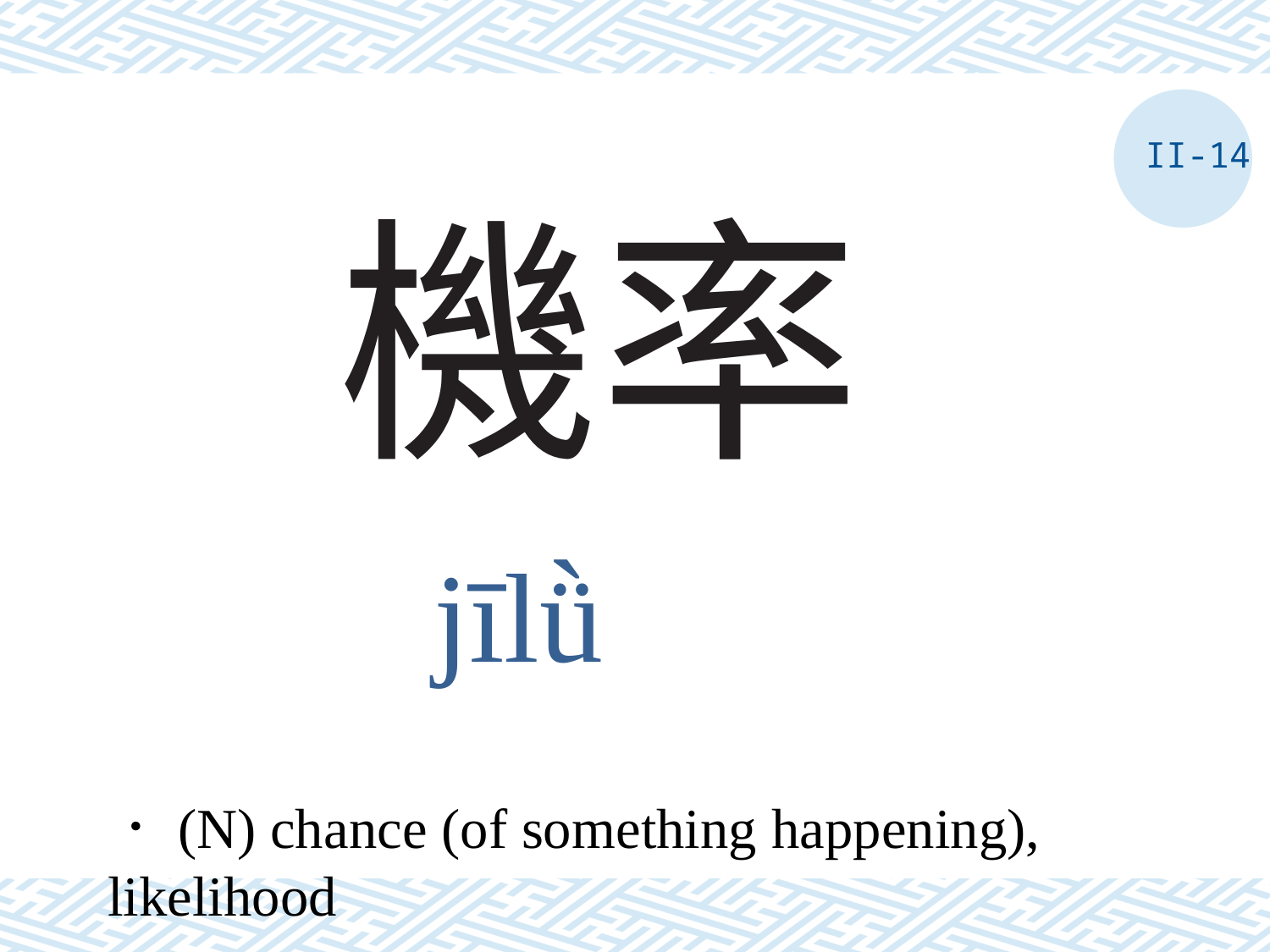

II-14

# 機率
jīlǜ
．(N) chance (of something happening), likelihood